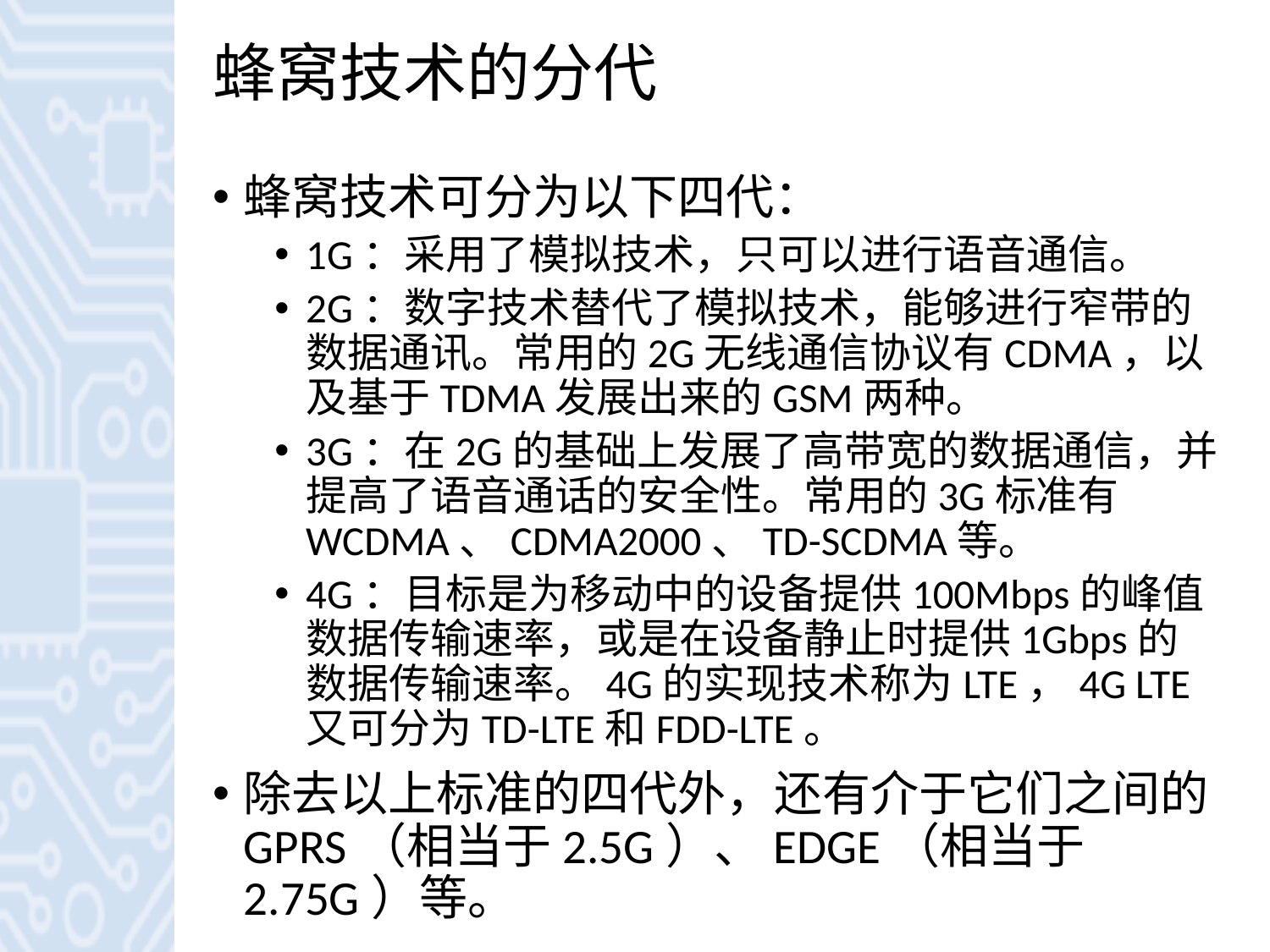

# 蜂窝技术的分代
蜂窝技术可分为以下四代：
1G：采用了模拟技术，只可以进行语音通信。
2G：数字技术替代了模拟技术，能够进行窄带的数据通讯。常用的2G无线通信协议有CDMA，以及基于TDMA发展出来的GSM两种。
3G：在2G的基础上发展了高带宽的数据通信，并提高了语音通话的安全性。常用的3G标准有WCDMA、CDMA2000、TD-SCDMA等。
4G：目标是为移动中的设备提供100Mbps的峰值数据传输速率，或是在设备静止时提供1Gbps的数据传输速率。4G的实现技术称为LTE，4G LTE又可分为TD-LTE和FDD-LTE。
除去以上标准的四代外，还有介于它们之间的GPRS（相当于2.5G）、EDGE（相当于2.75G）等。